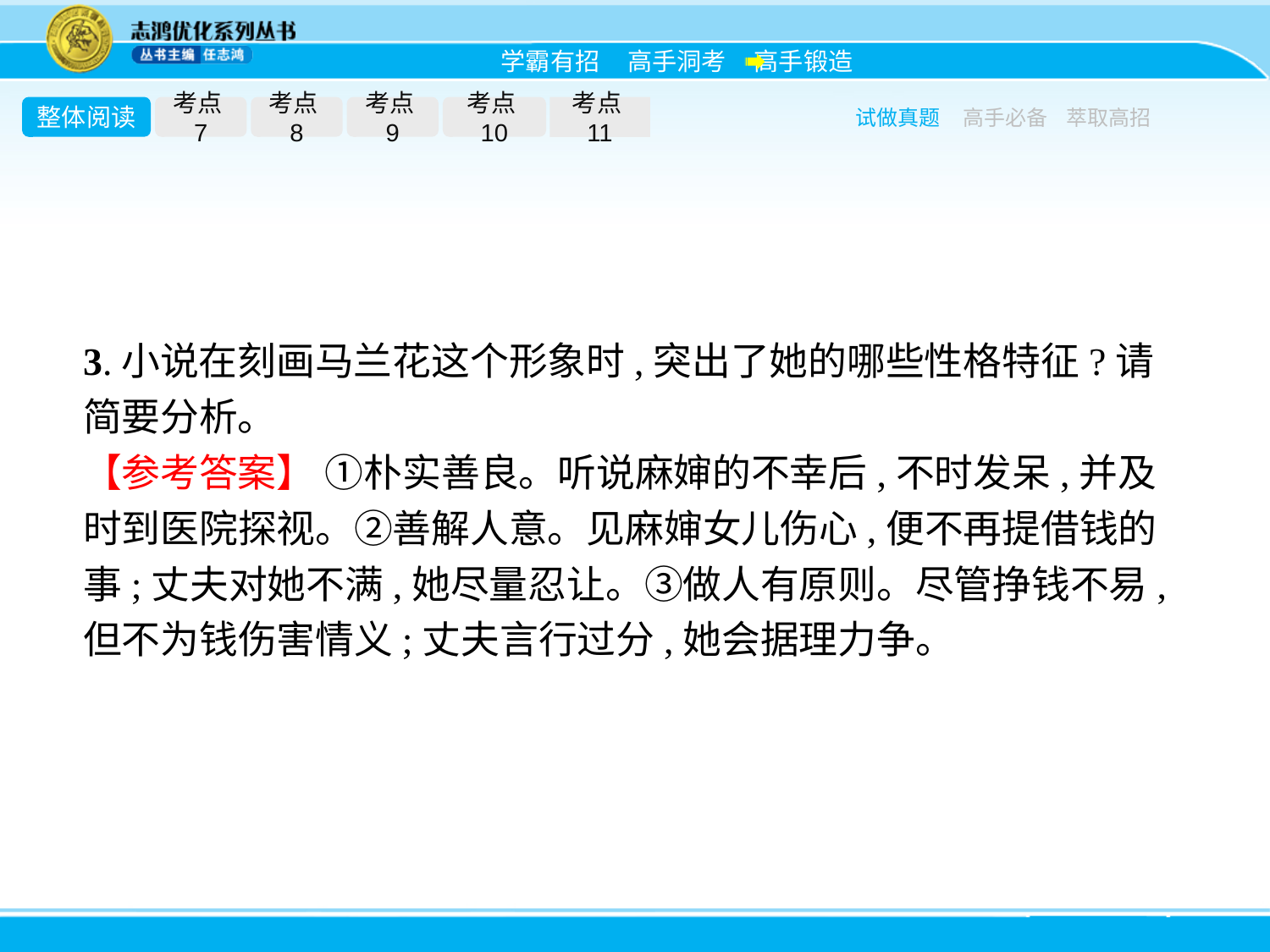

整体阅读
考点7
考点8
考点9
考点10
考点11
试做真题
高手必备
萃取高招
3.小说在刻画马兰花这个形象时,突出了她的哪些性格特征?请简要分析。
【参考答案】 ①朴实善良。听说麻婶的不幸后,不时发呆,并及时到医院探视。②善解人意。见麻婶女儿伤心,便不再提借钱的事;丈夫对她不满,她尽量忍让。③做人有原则。尽管挣钱不易,但不为钱伤害情义;丈夫言行过分,她会据理力争。